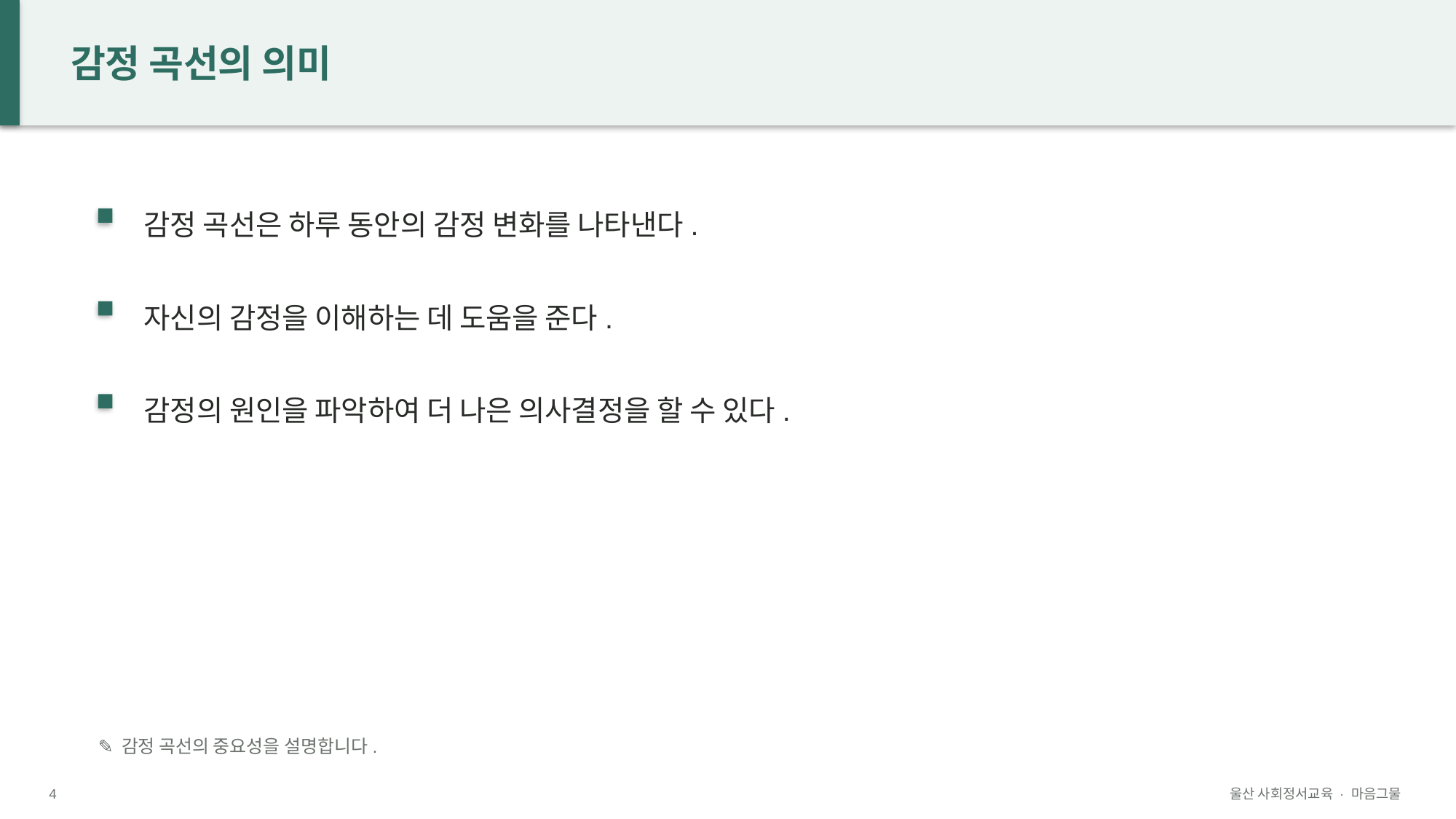

감정 곡선의 의미
감정 곡선은 하루 동안의 감정 변화를 나타낸다.

자신의 감정을 이해하는 데 도움을 준다.

감정의 원인을 파악하여 더 나은 의사결정을 할 수 있다.

✎ 감정 곡선의 중요성을 설명합니다.
4
울산 사회정서교육 · 마음그물